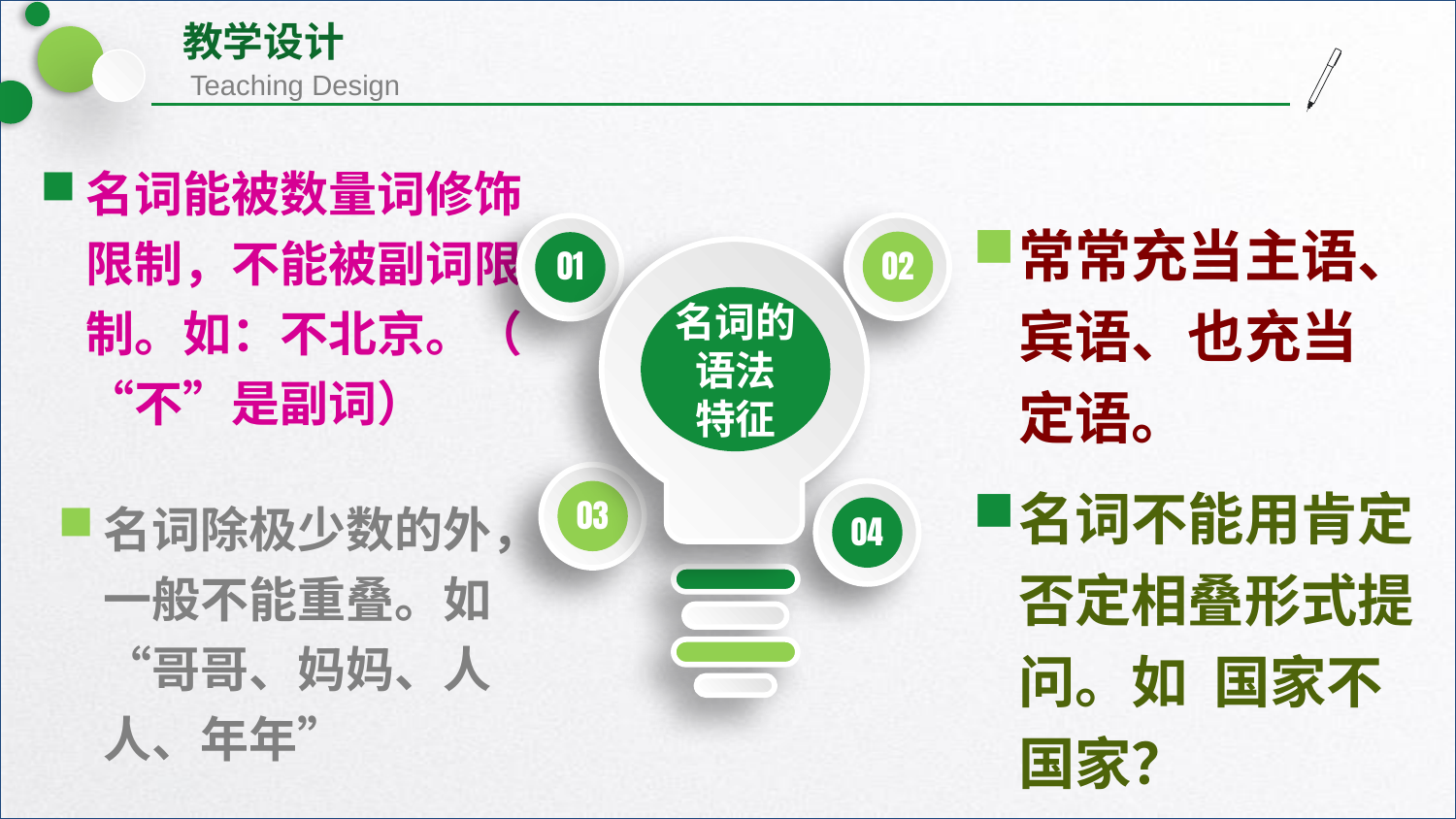

名词能被数量词修饰限制，不能被副词限制。如：不北京。（ “不”是副词）
常常充当主语、宾语、也充当定语。

02

01

名词的语法
特征

03
名词不能用肯定否定相叠形式提问。如  国家不国家？

04
名词除极少数的外，一般不能重叠。如“哥哥、妈妈、人人、年年”